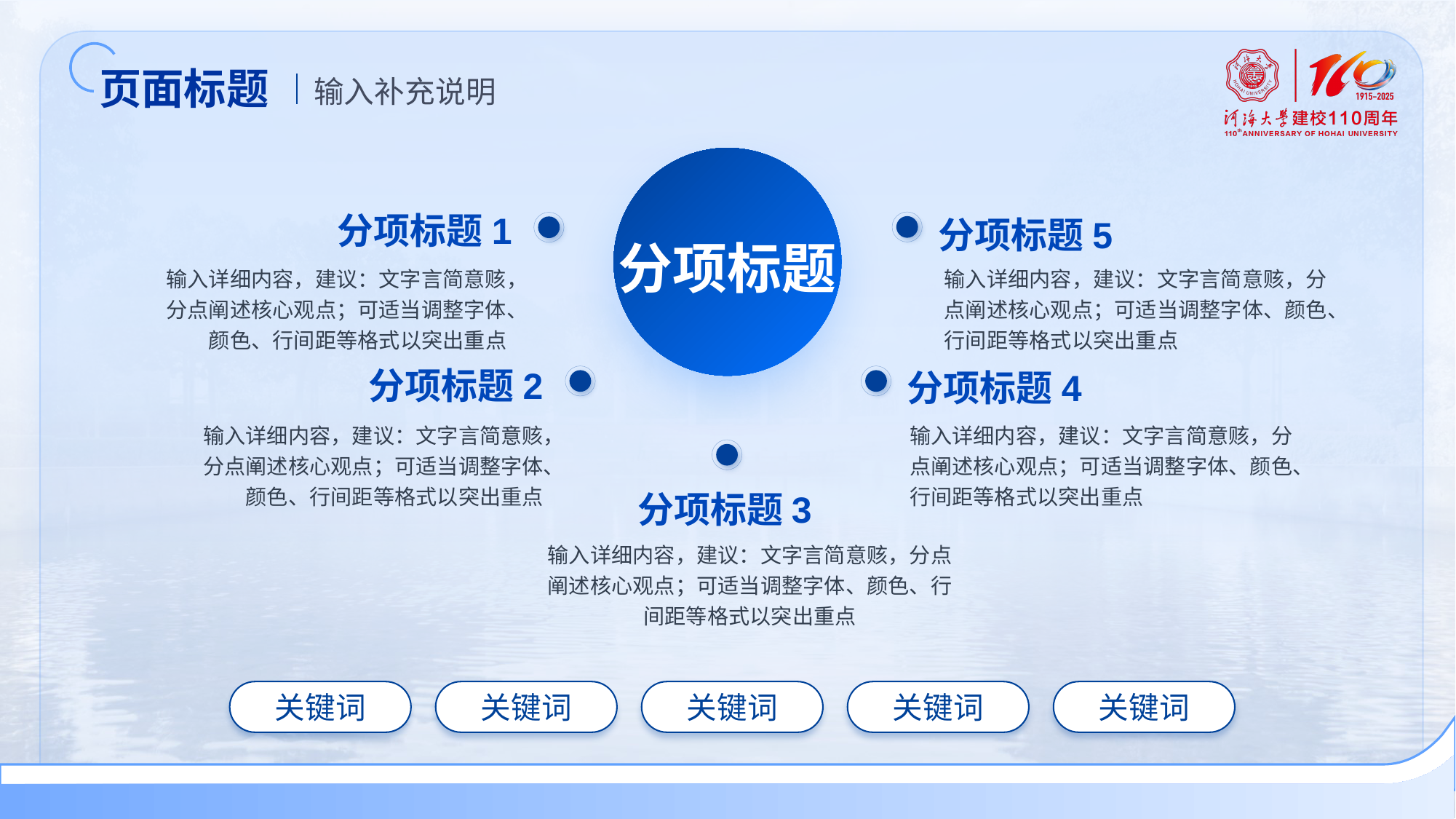

页面标题
输入补充说明

分项标题1
分项标题5

分项标题

输入详细内容，建议：文字言简意赅，分点阐述核心观点；可适当调整字体、颜色、行间距等格式以突出重点
输入详细内容，建议：文字言简意赅，分点阐述核心观点；可适当调整字体、颜色、行间距等格式以突出重点
分项标题2
分项标题4

输入详细内容，建议：文字言简意赅，分点阐述核心观点；可适当调整字体、颜色、行间距等格式以突出重点
输入详细内容，建议：文字言简意赅，分点阐述核心观点；可适当调整字体、颜色、行间距等格式以突出重点

分项标题3
输入详细内容，建议：文字言简意赅，分点阐述核心观点；可适当调整字体、颜色、行间距等格式以突出重点
关键词
关键词
关键词
关键词
关键词